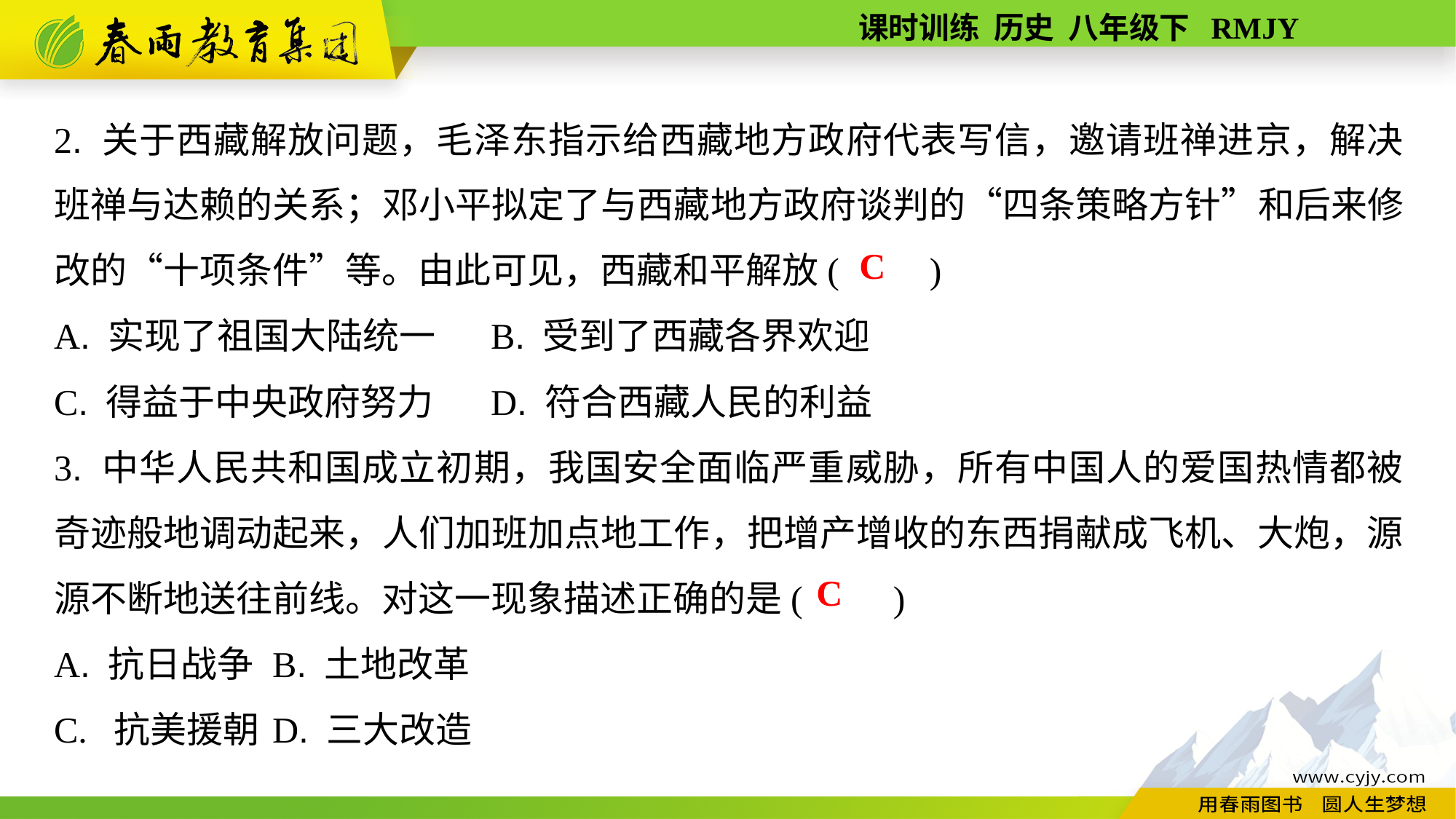

2. 关于西藏解放问题，毛泽东指示给西藏地方政府代表写信，邀请班禅进京，解决班禅与达赖的关系；邓小平拟定了与西藏地方政府谈判的“四条策略方针”和后来修改的“十项条件”等。由此可见，西藏和平解放(　　)
A. 实现了祖国大陆统一	B. 受到了西藏各界欢迎
C. 得益于中央政府努力	D. 符合西藏人民的利益
3. 中华人民共和国成立初期，我国安全面临严重威胁，所有中国人的爱国热情都被奇迹般地调动起来，人们加班加点地工作，把增产增收的东西捐献成飞机、大炮，源源不断地送往前线。对这一现象描述正确的是(　　)
A. 抗日战争	B. 土地改革
C.  抗美援朝	D. 三大改造
C
C